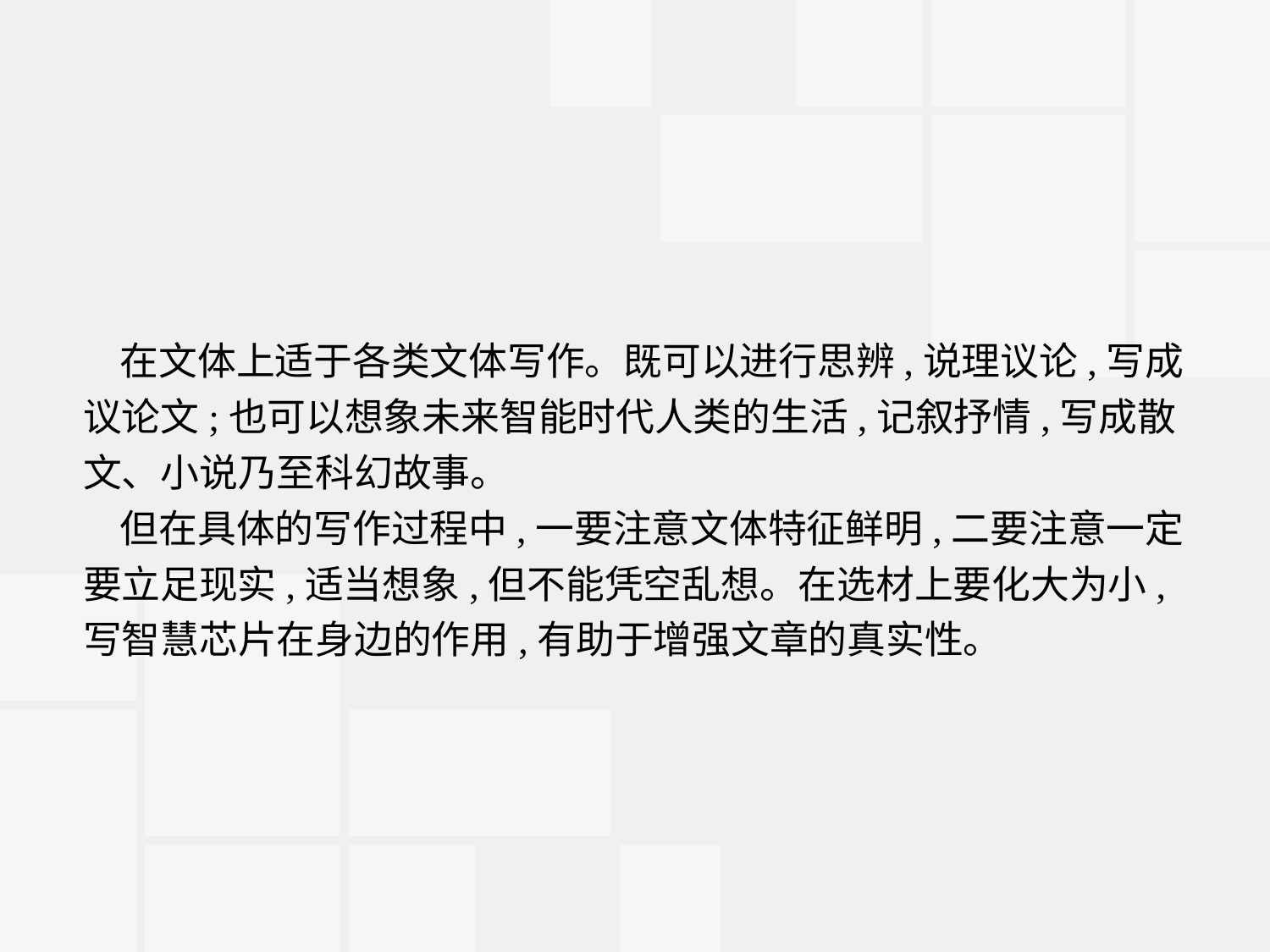

在文体上适于各类文体写作。既可以进行思辨,说理议论,写成议论文;也可以想象未来智能时代人类的生活,记叙抒情,写成散文、小说乃至科幻故事。
但在具体的写作过程中,一要注意文体特征鲜明,二要注意一定要立足现实,适当想象,但不能凭空乱想。在选材上要化大为小,写智慧芯片在身边的作用,有助于增强文章的真实性。